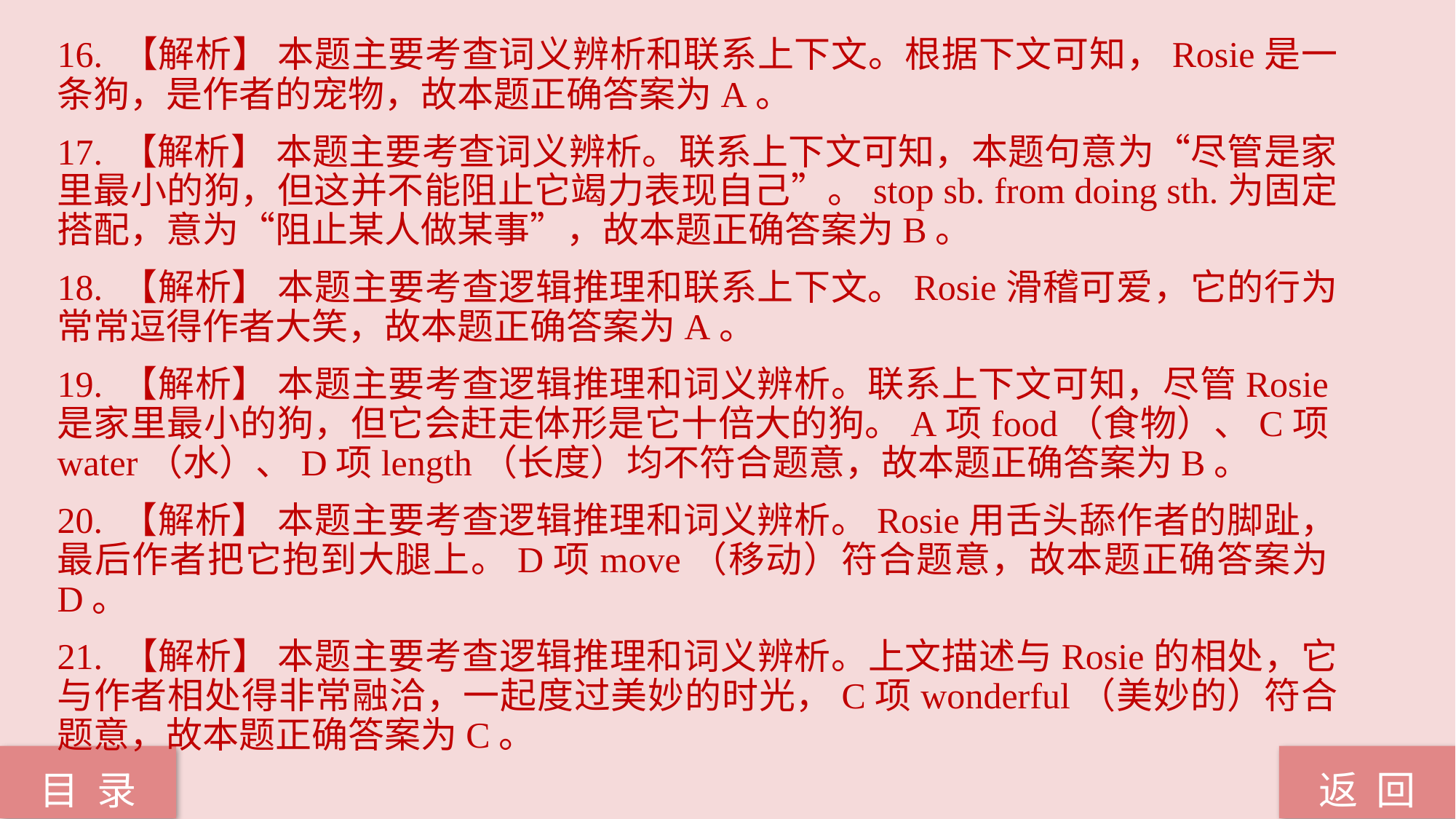

16. 【解析】 本题主要考查词义辨析和联系上下文。根据下文可知，Rosie是一条狗，是作者的宠物，故本题正确答案为A。
17. 【解析】 本题主要考查词义辨析。联系上下文可知，本题句意为“尽管是家里最小的狗，但这并不能阻止它竭力表现自己”。stop sb. from doing sth.为固定搭配，意为“阻止某人做某事”，故本题正确答案为B。
18. 【解析】 本题主要考查逻辑推理和联系上下文。Rosie滑稽可爱，它的行为常常逗得作者大笑，故本题正确答案为A。
19. 【解析】 本题主要考查逻辑推理和词义辨析。联系上下文可知，尽管Rosie是家里最小的狗，但它会赶走体形是它十倍大的狗。A项food（食物）、C项water（水）、D项length（长度）均不符合题意，故本题正确答案为B。
20. 【解析】 本题主要考查逻辑推理和词义辨析。Rosie用舌头舔作者的脚趾，最后作者把它抱到大腿上。D项move（移动）符合题意，故本题正确答案为D。
21. 【解析】 本题主要考查逻辑推理和词义辨析。上文描述与Rosie的相处，它与作者相处得非常融洽，一起度过美妙的时光，C项wonderful（美妙的）符合题意，故本题正确答案为C。
返  回